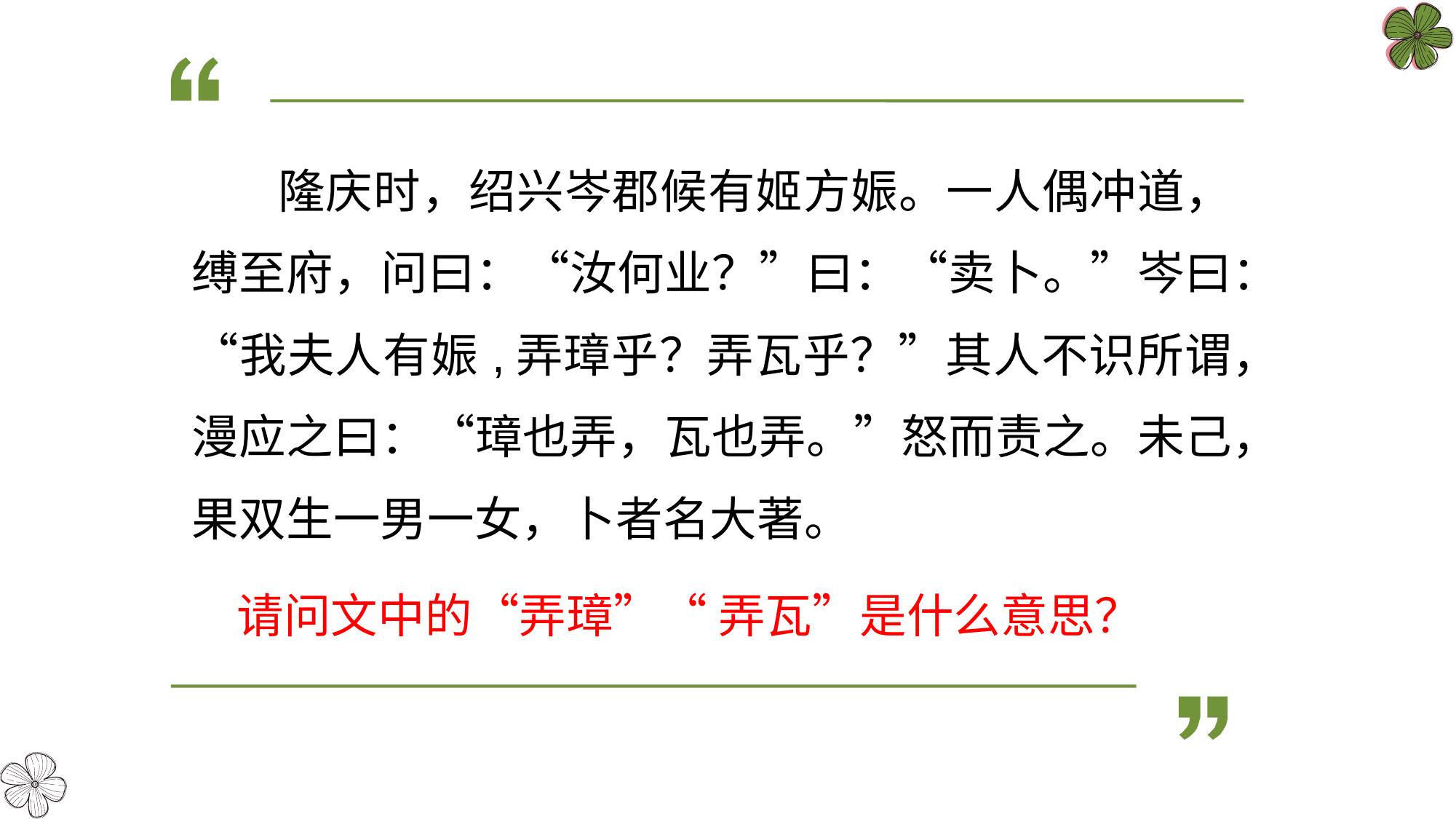

隆庆时，绍兴岑郡候有姬方娠。一人偶冲道，缚至府，问曰：“汝何业？”曰：“卖卜。”岑曰：“我夫人有娠,弄璋乎？弄瓦乎？”其人不识所谓，漫应之曰：“璋也弄，瓦也弄。”怒而责之。未己，果双生一男一女，卜者名大著。
   请问文中的“弄璋”“ 弄瓦”是什么意思？